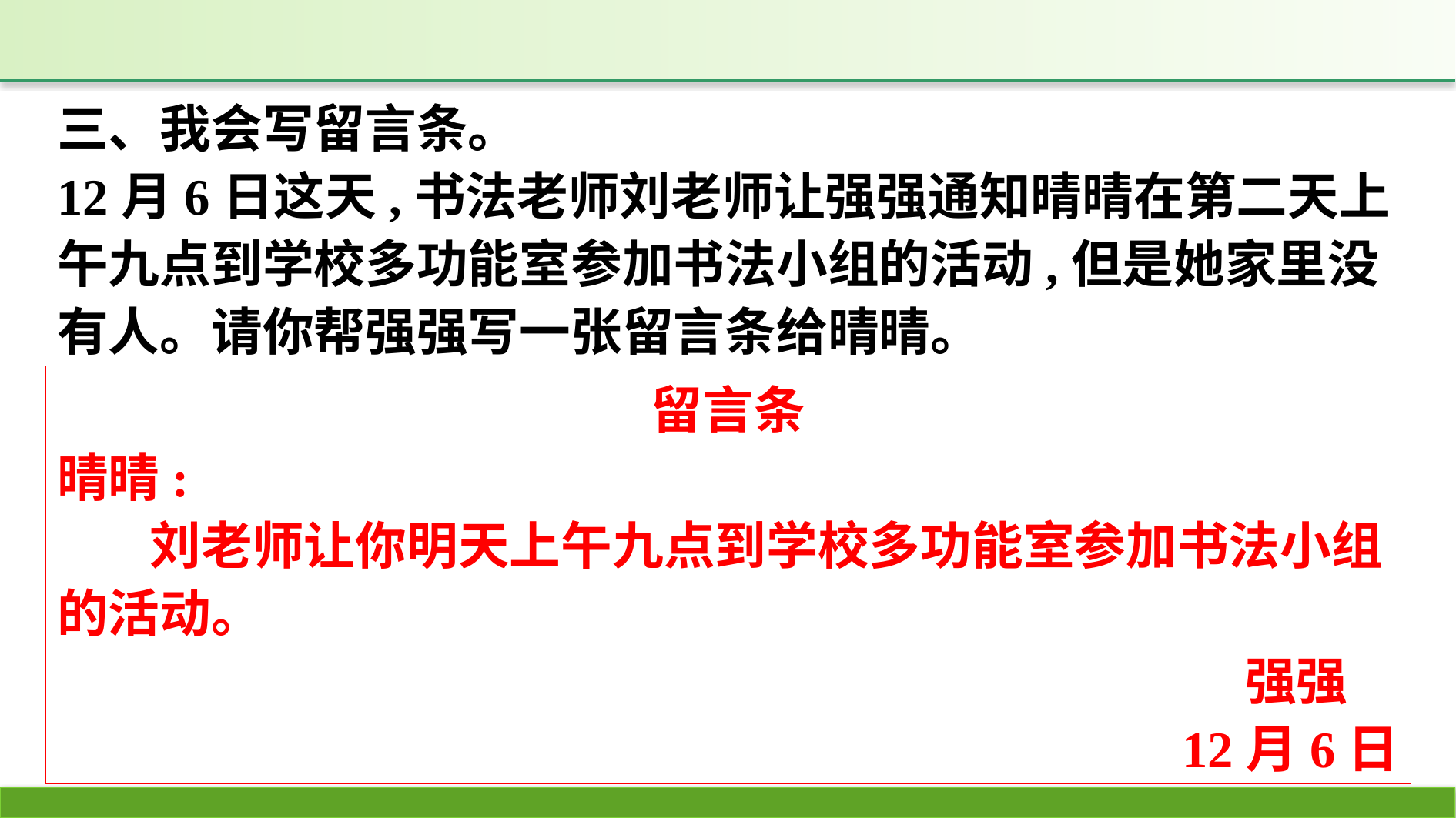

三、我会写留言条。
12月6日这天,书法老师刘老师让强强通知晴晴在第二天上午九点到学校多功能室参加书法小组的活动,但是她家里没有人。请你帮强强写一张留言条给晴晴。
留言条
晴晴:
    刘老师让你明天上午九点到学校多功能室参加书法小组的活动。
强强
12月6日